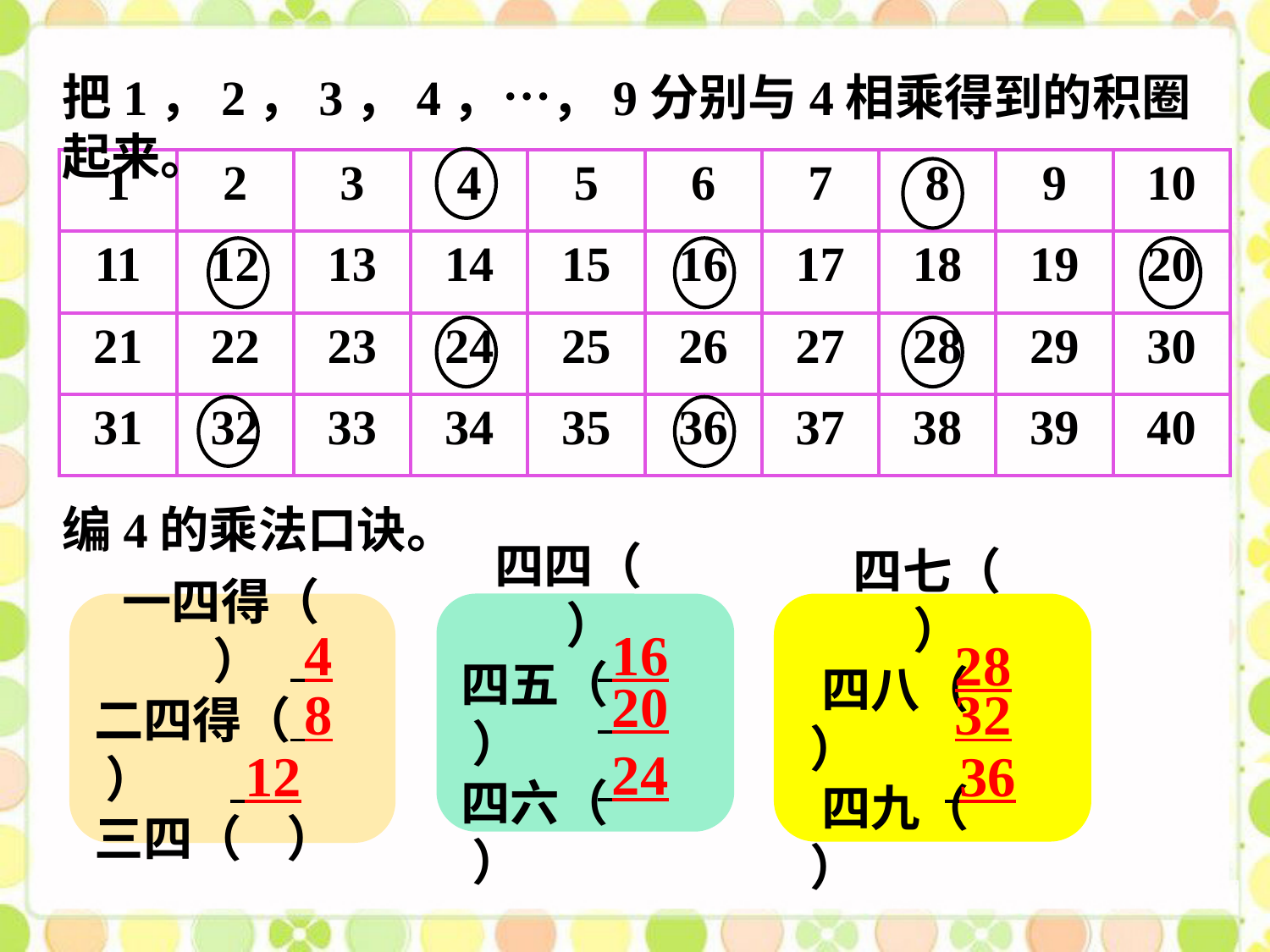

把1，2，3，4，…，9分别与4相乘得到的积圈起来。

| 1 | 2 | 3 | 4 | 5 | 6 | 7 | 8 | 9 | 10 |
| --- | --- | --- | --- | --- | --- | --- | --- | --- | --- |
| 11 | 12 | 13 | 14 | 15 | 16 | 17 | 18 | 19 | 20 |
| 21 | 22 | 23 | 24 | 25 | 26 | 27 | 28 | 29 | 30 |
| 31 | 32 | 33 | 34 | 35 | 36 | 37 | 38 | 39 | 40 |

编4的乘法口诀。

一四得（    ）
二四得（    ）
三四（    ）

四四（     ）
四五（     ）
四六（     ）

 四七（     ）
 四八（     ）
 四九（     ）

 4
 16
28
 20
 8
32
 24
 12
 36